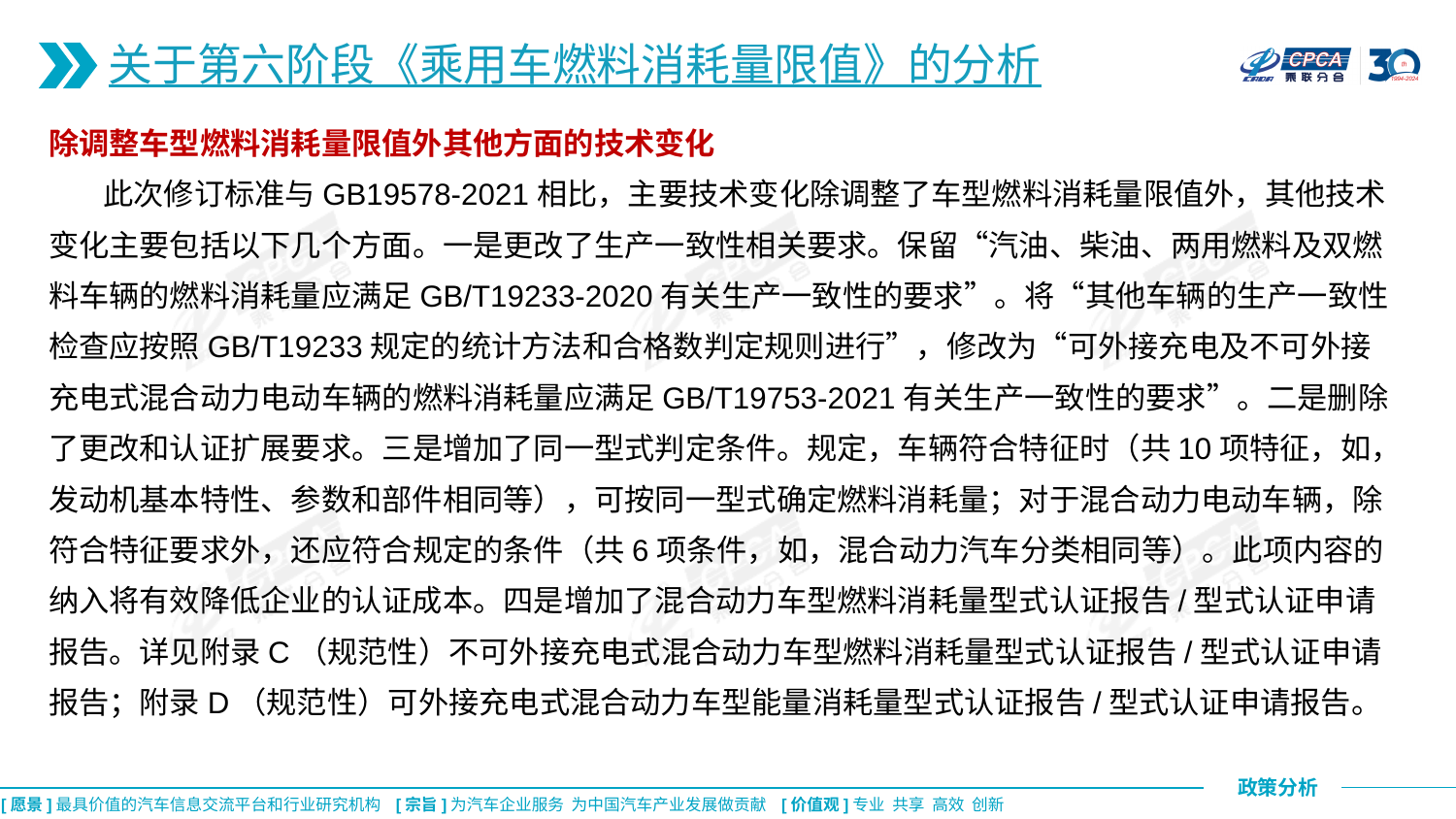

关于第六阶段《乘用车燃料消耗量限值》的分析
除调整车型燃料消耗量限值外其他方面的技术变化
       此次修订标准与GB19578-2021相比，主要技术变化除调整了车型燃料消耗量限值外，其他技术变化主要包括以下几个方面。一是更改了生产一致性相关要求。保留“汽油、柴油、两用燃料及双燃料车辆的燃料消耗量应满足GB/T19233-2020有关生产一致性的要求”。将“其他车辆的生产一致性检查应按照GB/T19233规定的统计方法和合格数判定规则进行”，修改为“可外接充电及不可外接充电式混合动力电动车辆的燃料消耗量应满足GB/T19753-2021有关生产一致性的要求”。二是删除了更改和认证扩展要求。三是增加了同一型式判定条件。规定，车辆符合特征时（共10项特征，如，发动机基本特性、参数和部件相同等），可按同一型式确定燃料消耗量；对于混合动力电动车辆，除符合特征要求外，还应符合规定的条件（共6项条件，如，混合动力汽车分类相同等）。此项内容的纳入将有效降低企业的认证成本。四是增加了混合动力车型燃料消耗量型式认证报告/型式认证申请报告。详见附录C（规范性）不可外接充电式混合动力车型燃料消耗量型式认证报告/型式认证申请报告；附录D（规范性）可外接充电式混合动力车型能量消耗量型式认证报告/型式认证申请报告。